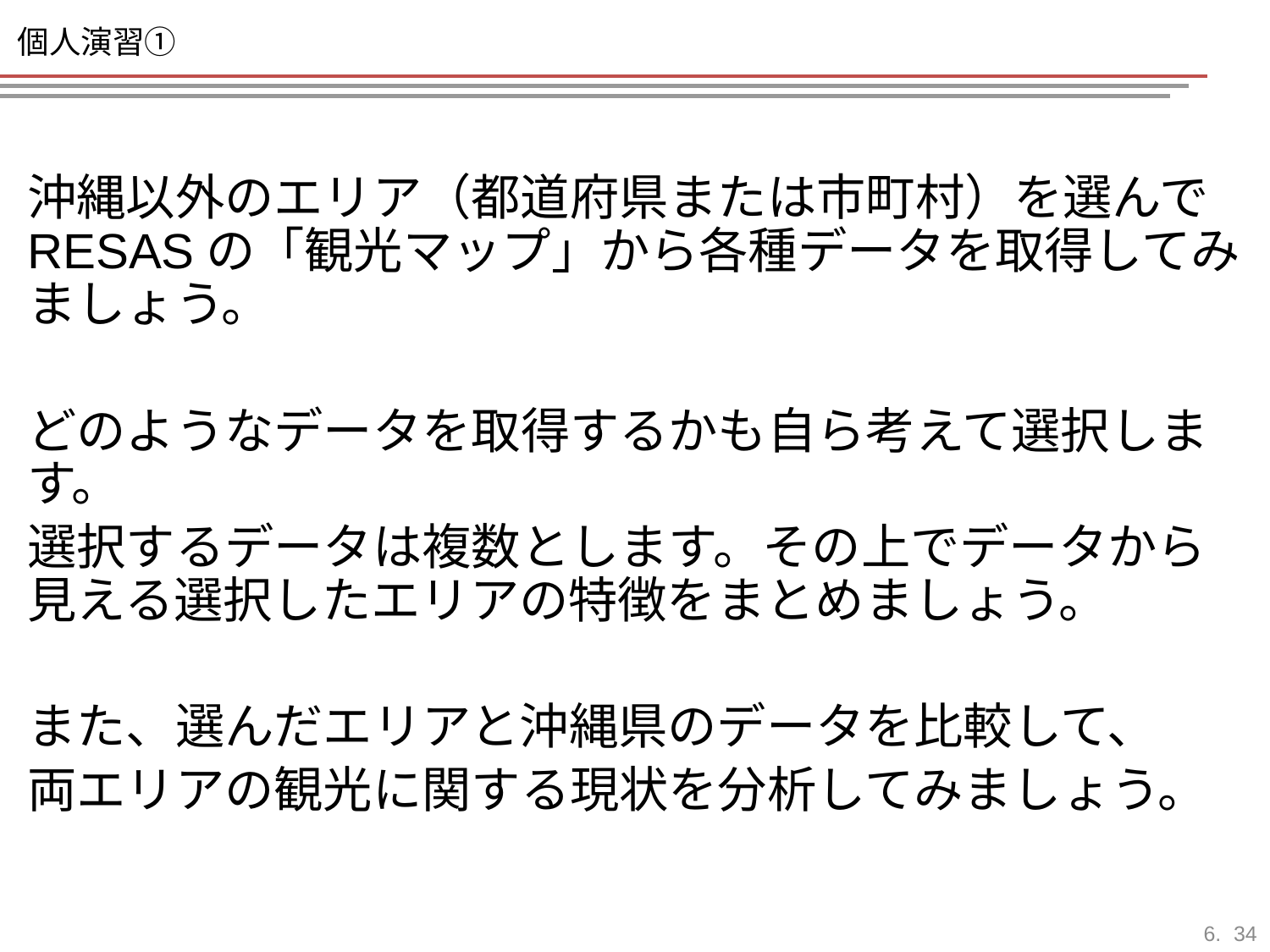

# 個人演習①
沖縄以外のエリア（都道府県または市町村）を選んでRESASの「観光マップ」から各種データを取得してみましょう。

どのようなデータを取得するかも自ら考えて選択します。
選択するデータは複数とします。その上でデータから見える選択したエリアの特徴をまとめましょう。

また、選んだエリアと沖縄県のデータを比較して、
両エリアの観光に関する現状を分析してみましょう。
34